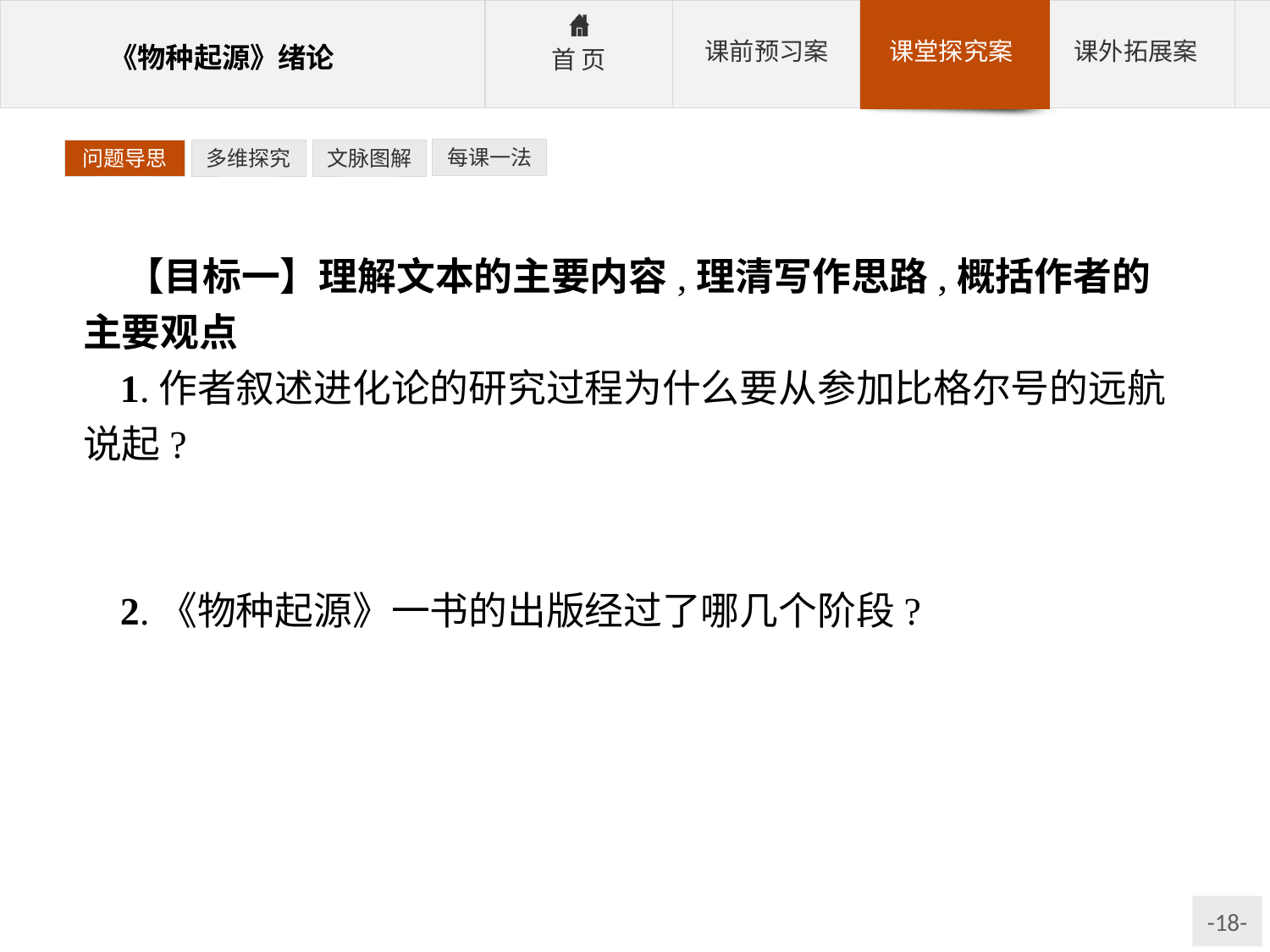

每课一法
问题导思
多维探究
文脉图解
【目标一】理解文本的主要内容,理清写作思路,概括作者的主要观点
1.作者叙述进化论的研究过程为什么要从参加比格尔号的远航说起?
参考答案:本次远航是他由一个神创论者转变为进化论者的转折点。
2.《物种起源》一书的出版经过了哪几个阶段?
参考答案:①环球航行,注意到生物进化问题;②认真搜集和思索,写出简短笔记;③写成纲要,专心研究;④出版“摘要”。